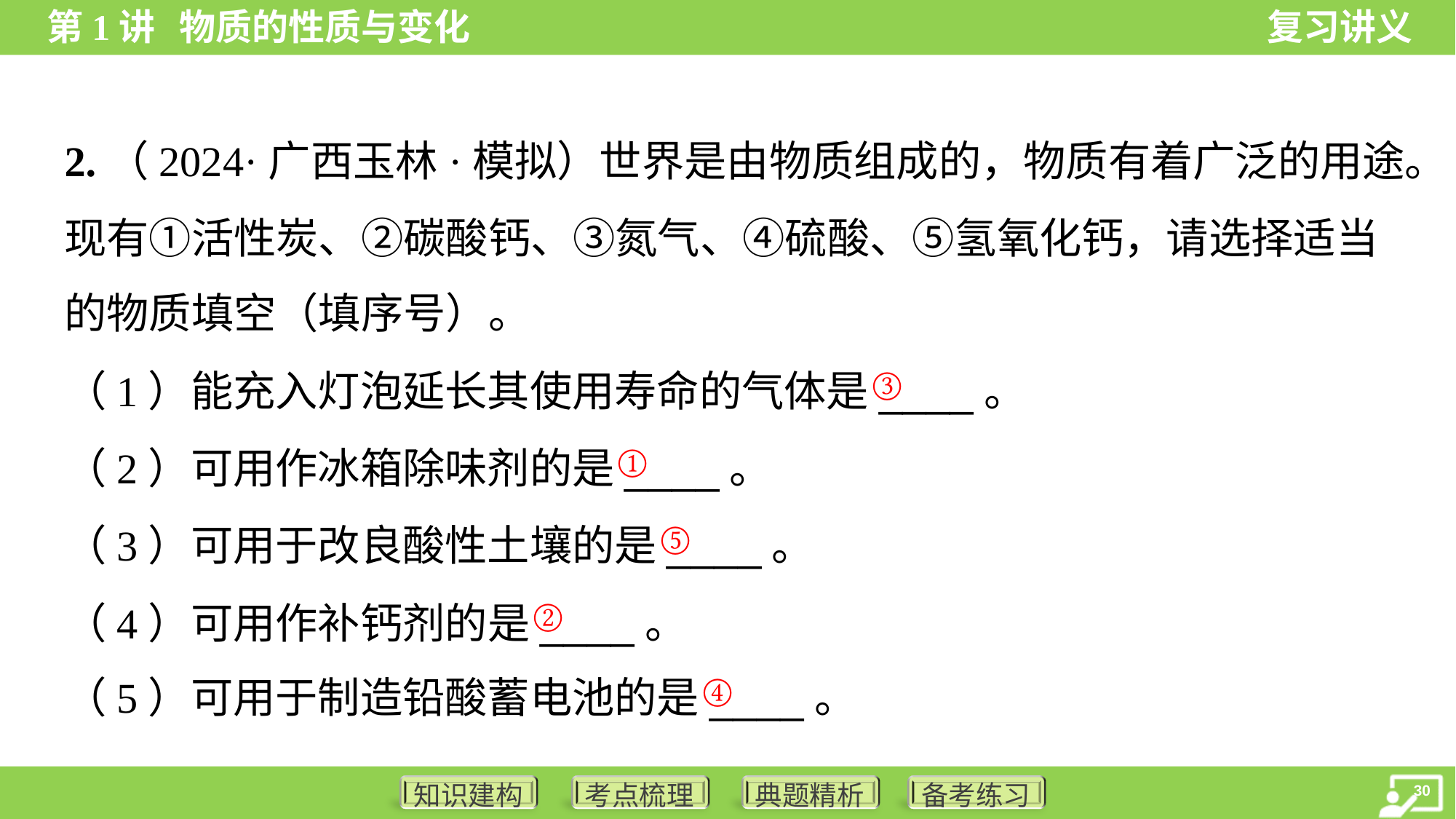

2.（2024·广西玉林·模拟）世界是由物质组成的，物质有着广泛的用途。
现有①活性炭、②碳酸钙、③氮气、④硫酸、⑤氢氧化钙，请选择适当
的物质填空（填序号）。
③
（1）能充入灯泡延长其使用寿命的气体是____。
（2）可用作冰箱除味剂的是____。
（3）可用于改良酸性土壤的是____。
（4）可用作补钙剂的是____。
（5）可用于制造铅酸蓄电池的是____。
①
⑤
②
④